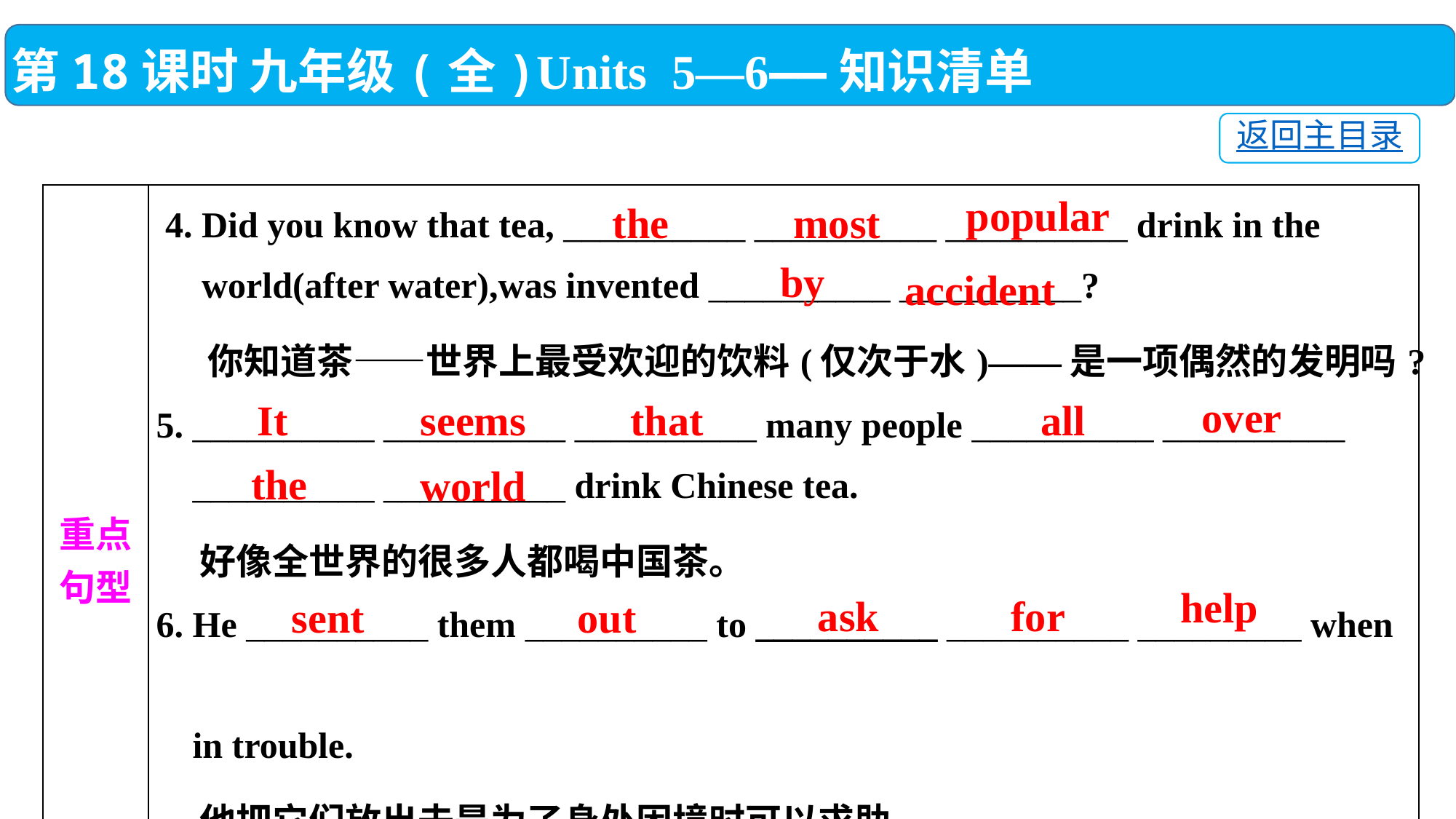

第18课时 九年级(全)Units  5—6——知识清单
返回主目录
popular
| 重点 句型 | 4. Did you know that tea, \_\_\_\_\_\_\_\_\_\_ \_\_\_\_\_\_\_\_\_\_ \_\_\_\_\_\_\_\_\_\_ drink in the world(after water),was invented \_\_\_\_\_\_\_\_\_\_ \_\_\_\_\_\_\_\_\_\_? 你知道茶——世界上最受欢迎的饮料(仅次于水)——是一项偶然的发明吗? 5. \_\_\_\_\_\_\_\_\_\_ \_\_\_\_\_\_\_\_\_\_ \_\_\_\_\_\_\_\_\_\_ many people \_\_\_\_\_\_\_\_\_\_ \_\_\_\_\_\_\_\_\_\_ \_\_\_\_\_\_\_\_\_\_ \_\_\_\_\_\_\_\_\_\_ drink Chinese tea. 好像全世界的很多人都喝中国茶。 6. He \_\_\_\_\_\_\_\_\_\_ them \_\_\_\_\_\_\_\_\_\_ to \_\_\_\_\_\_\_\_\_\_ \_\_\_\_\_\_\_\_\_\_ \_\_\_\_\_\_\_\_\_ when in trouble. 他把它们放出去是为了身处困境时可以求助。 |
| --- | --- |
the
most
by
accident
over
It
seems
that
all
the
world
help
ask
for
sent
out